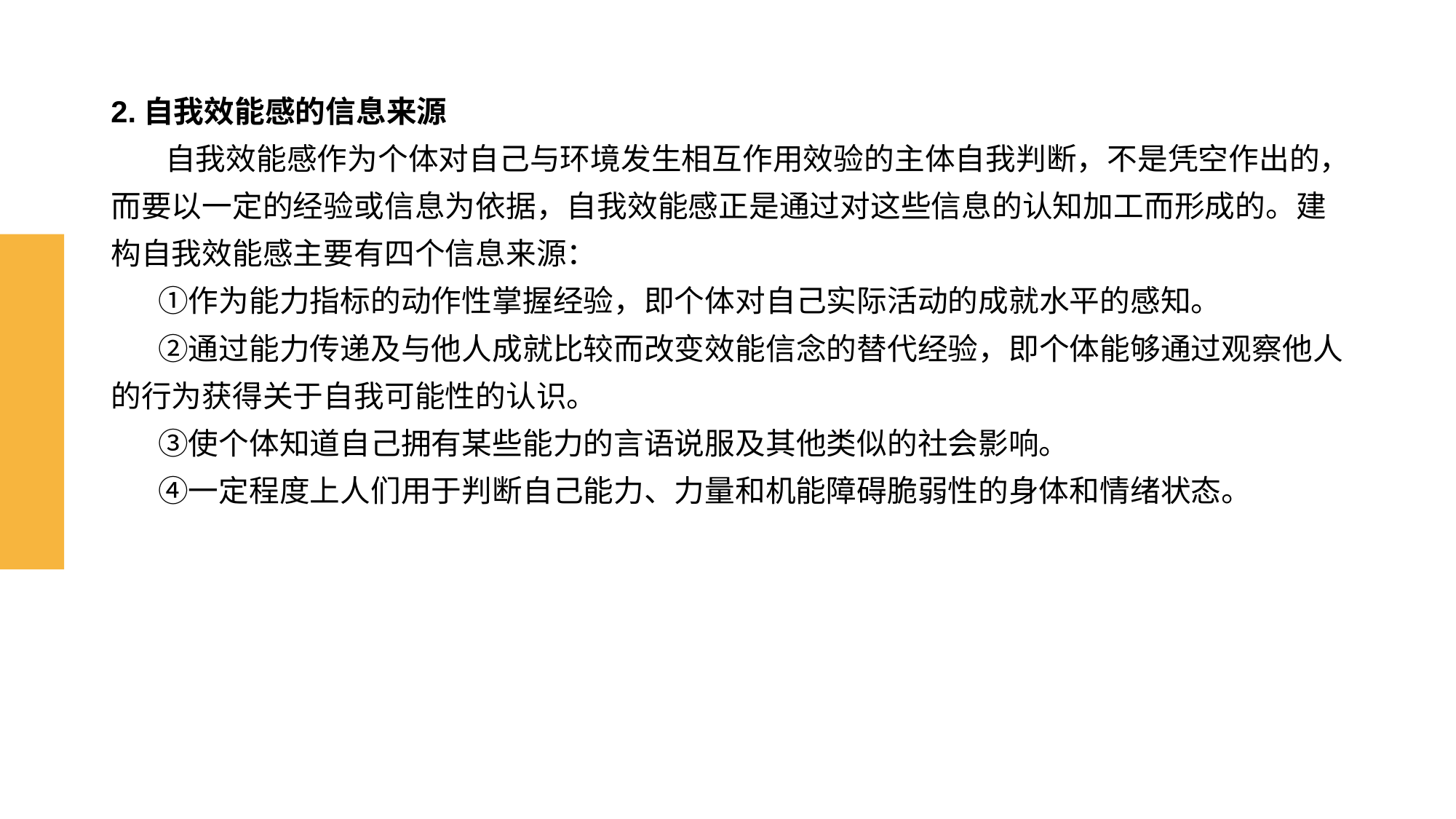

# 2.自我效能感的信息来源
       自我效能感作为个体对自己与环境发生相互作用效验的主体自我判断，不是凭空作出的，而要以一定的经验或信息为依据，自我效能感正是通过对这些信息的认知加工而形成的。建构自我效能感主要有四个信息来源：
       ①作为能力指标的动作性掌握经验，即个体对自己实际活动的成就水平的感知。
       ②通过能力传递及与他人成就比较而改变效能信念的替代经验，即个体能够通过观察他人的行为获得关于自我可能性的认识。
       ③使个体知道自己拥有某些能力的言语说服及其他类似的社会影响。
       ④一定程度上人们用于判断自己能力、力量和机能障碍脆弱性的身体和情绪状态。